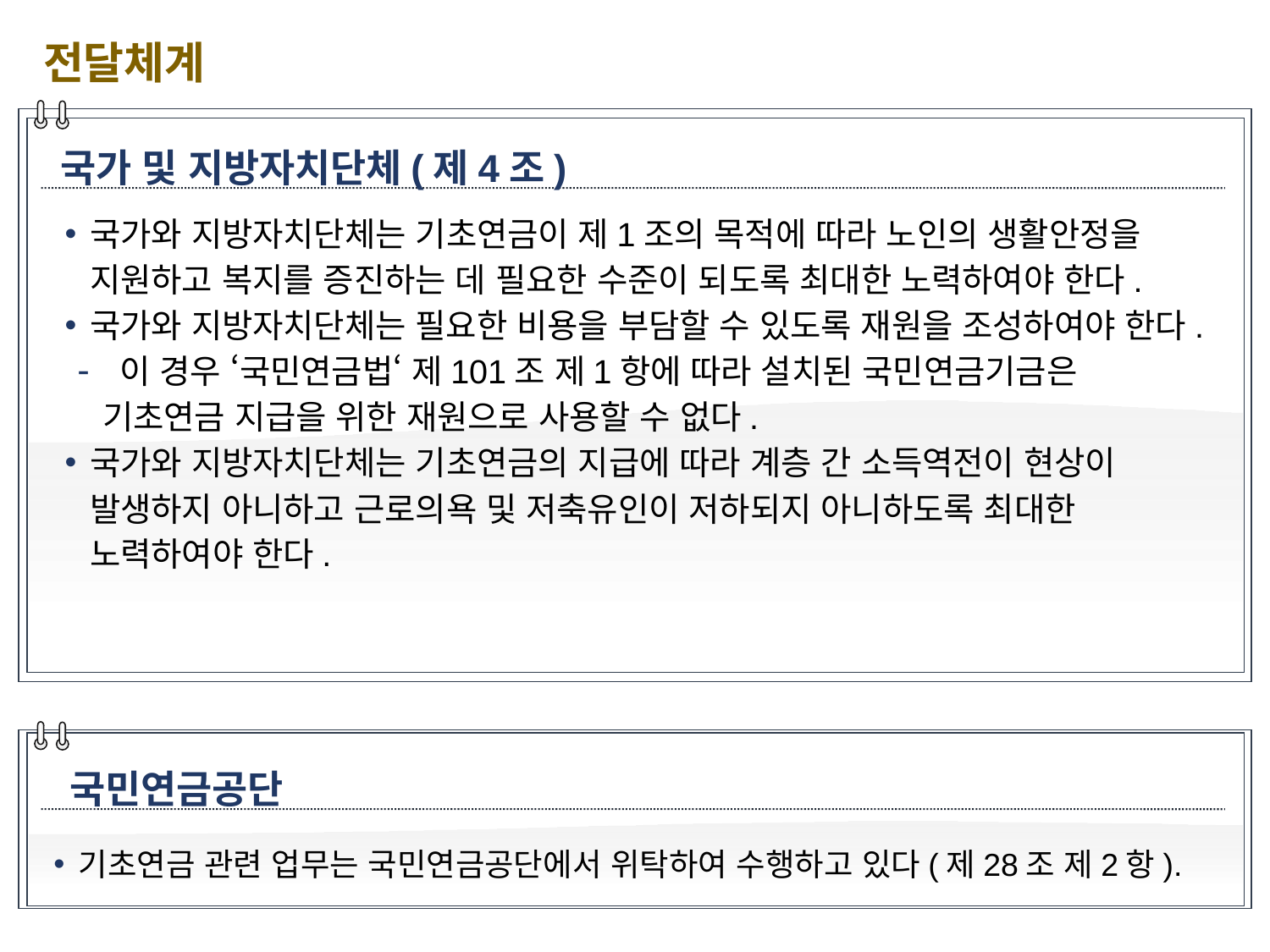

전달체계

국가 및 지방자치단체(제4조)

국가와 지방자치단체는 기초연금이 제1조의 목적에 따라 노인의 생활안정을 지원하고 복지를 증진하는 데 필요한 수준이 되도록 최대한 노력하여야 한다.
국가와 지방자치단체는 필요한 비용을 부담할 수 있도록 재원을 조성하여야 한다.
 이 경우 ‘국민연금법‘ 제101조 제1항에 따라 설치된 국민연금기금은 기초연금 지급을 위한 재원으로 사용할 수 없다.
국가와 지방자치단체는 기초연금의 지급에 따라 계층 간 소득역전이 현상이 발생하지 아니하고 근로의욕 및 저축유인이 저하되지 아니하도록 최대한 노력하여야 한다.

국민연금공단

기초연금 관련 업무는 국민연금공단에서 위탁하여 수행하고 있다(제28조 제2항).